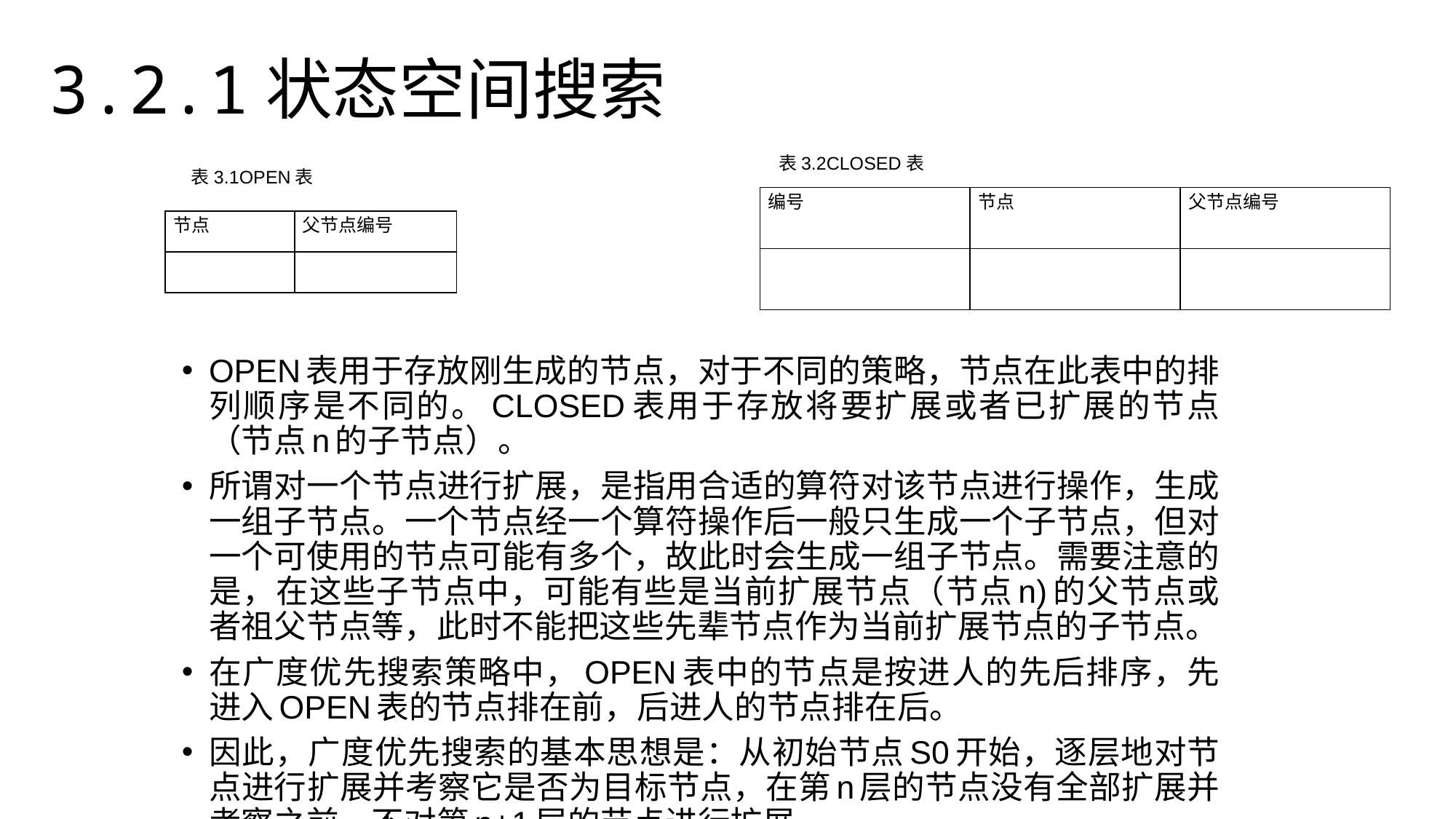

3.2.1状态空间搜索
表3.2CLOSED表
表3.1OPEN表
| 编号 | 节点 | 父节点编号 |
| --- | --- | --- |
|  |  |  |
| 节点 | 父节点编号 |
| --- | --- |
|  |  |
OPEN表用于存放刚生成的节点，对于不同的策略，节点在此表中的排列顺序是不同的。CLOSED表用于存放将要扩展或者已扩展的节点（节点n的子节点）。
所谓对一个节点进行扩展，是指用合适的算符对该节点进行操作，生成一组子节点。一个节点经一个算符操作后一般只生成一个子节点，但对一个可使用的节点可能有多个，故此时会生成一组子节点。需要注意的是，在这些子节点中，可能有些是当前扩展节点（节点n)的父节点或者祖父节点等，此时不能把这些先辈节点作为当前扩展节点的子节点。
在广度优先搜索策略中，OPEN表中的节点是按进人的先后排序，先进入OPEN表的节点排在前，后进人的节点排在后。
因此，广度优先搜索的基本思想是：从初始节点S0开始，逐层地对节点进行扩展并考察它是否为目标节点，在第n层的节点没有全部扩展并考察之前，不对第n+1层的节点进行扩展。